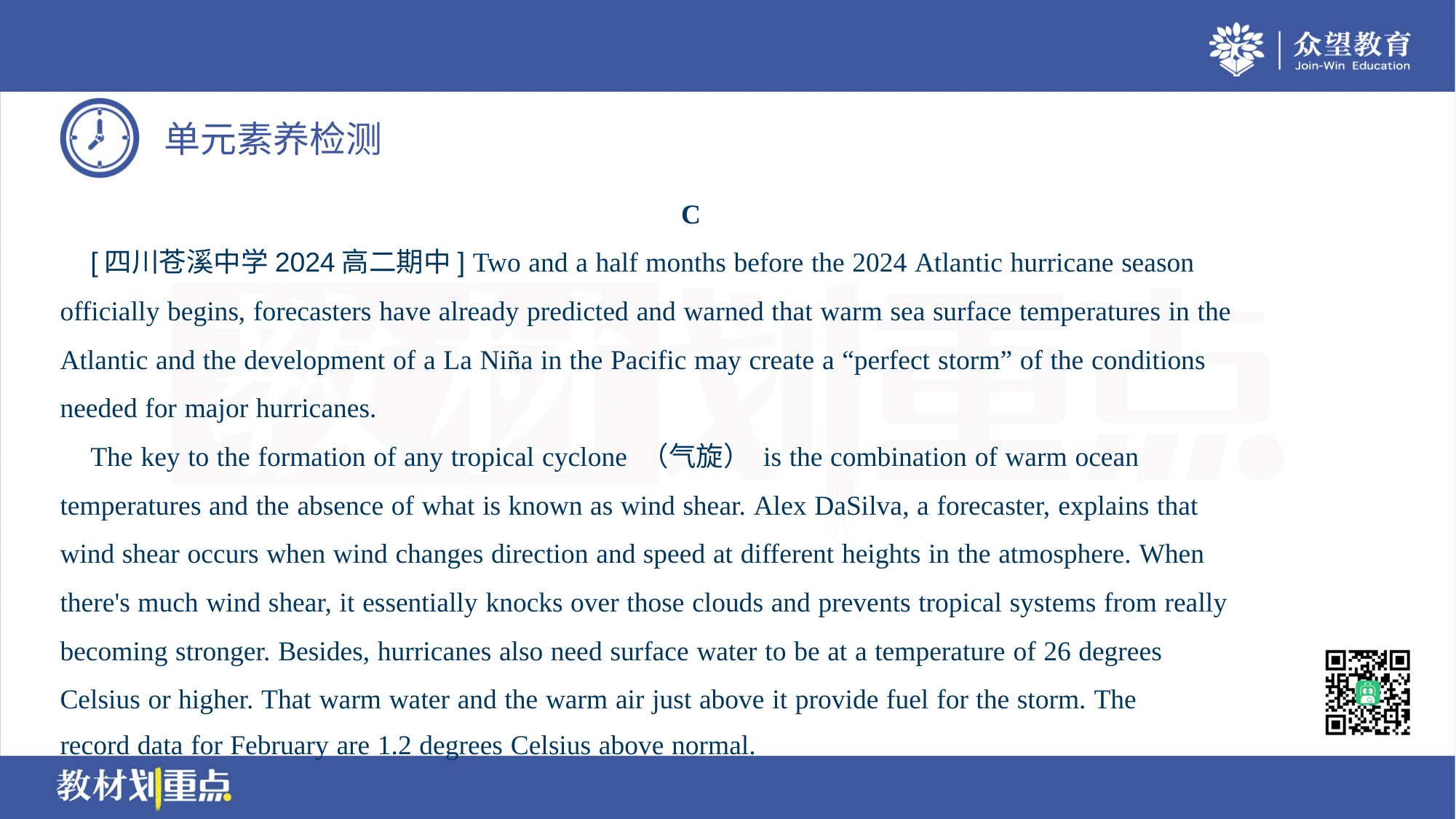

C
    [四川苍溪中学2024高二期中] Two and a half months before the 2024 Atlantic hurricane season
officially begins, forecasters have already predicted and warned that warm sea surface temperatures in the
Atlantic and the development of a La Niña in the Pacific may create a “perfect storm” of the conditions
needed for major hurricanes.
    The key to the formation of any tropical cyclone （气旋） is the combination of warm ocean
temperatures and the absence of what is known as wind shear. Alex DaSilva, a forecaster, explains that
wind shear occurs when wind changes direction and speed at different heights in the atmosphere. When
there's much wind shear, it essentially knocks over those clouds and prevents tropical systems from really
becoming stronger. Besides, hurricanes also need surface water to be at a temperature of 26 degrees
Celsius or higher. That warm water and the warm air just above it provide fuel for the storm. The
record data for February are 1.2 degrees Celsius above normal.